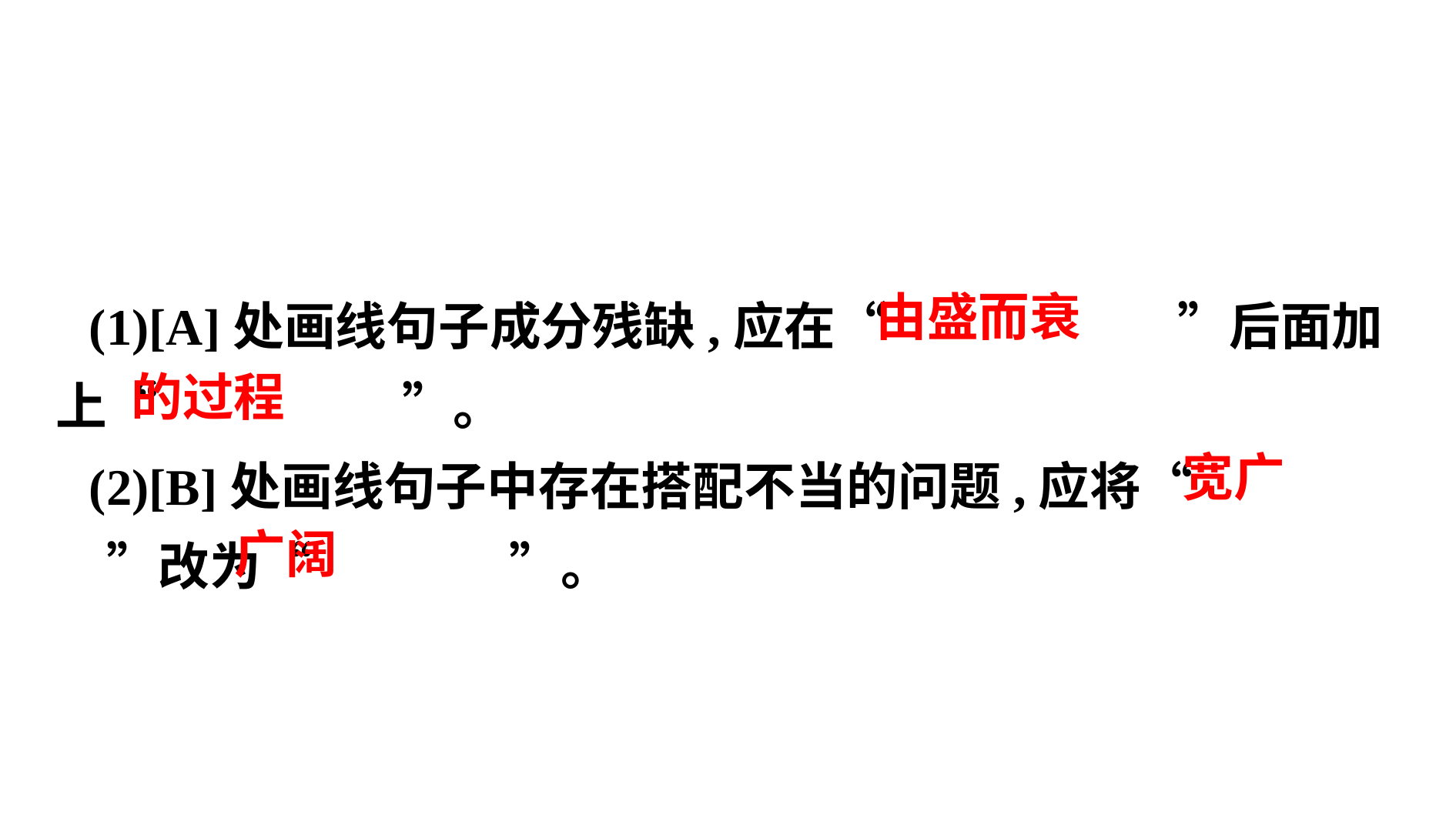

(1)[A]处画线句子成分残缺,应在“　                　”后面加上“　            　”。
(2)[B]处画线句子中存在搭配不当的问题,应将“　        　”改为“　        　”。
　由盛而衰
　的过程
　宽广
　广阔